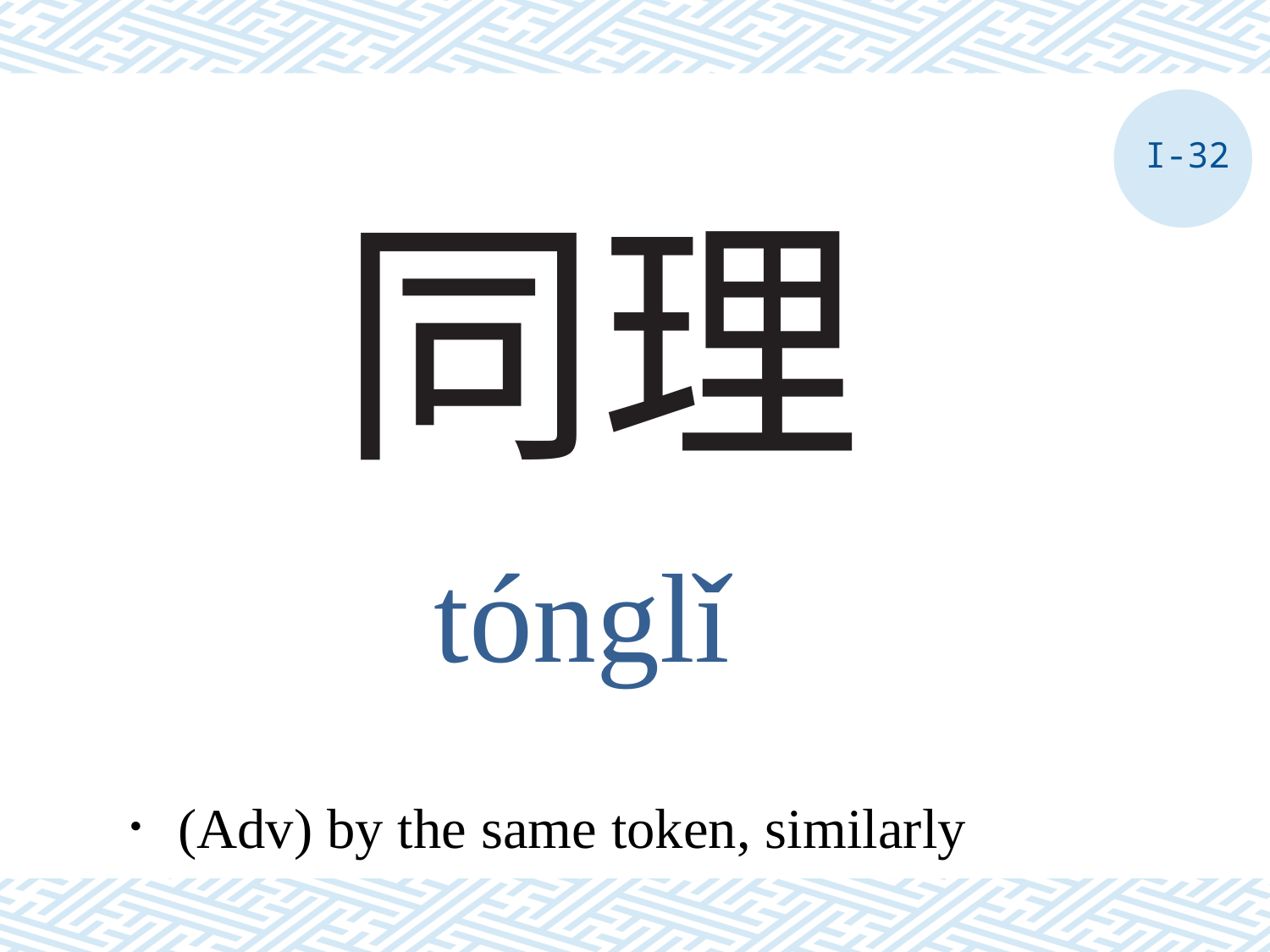

I-32

# 同理
tónglǐ
．(Adv) by the same token, similarly